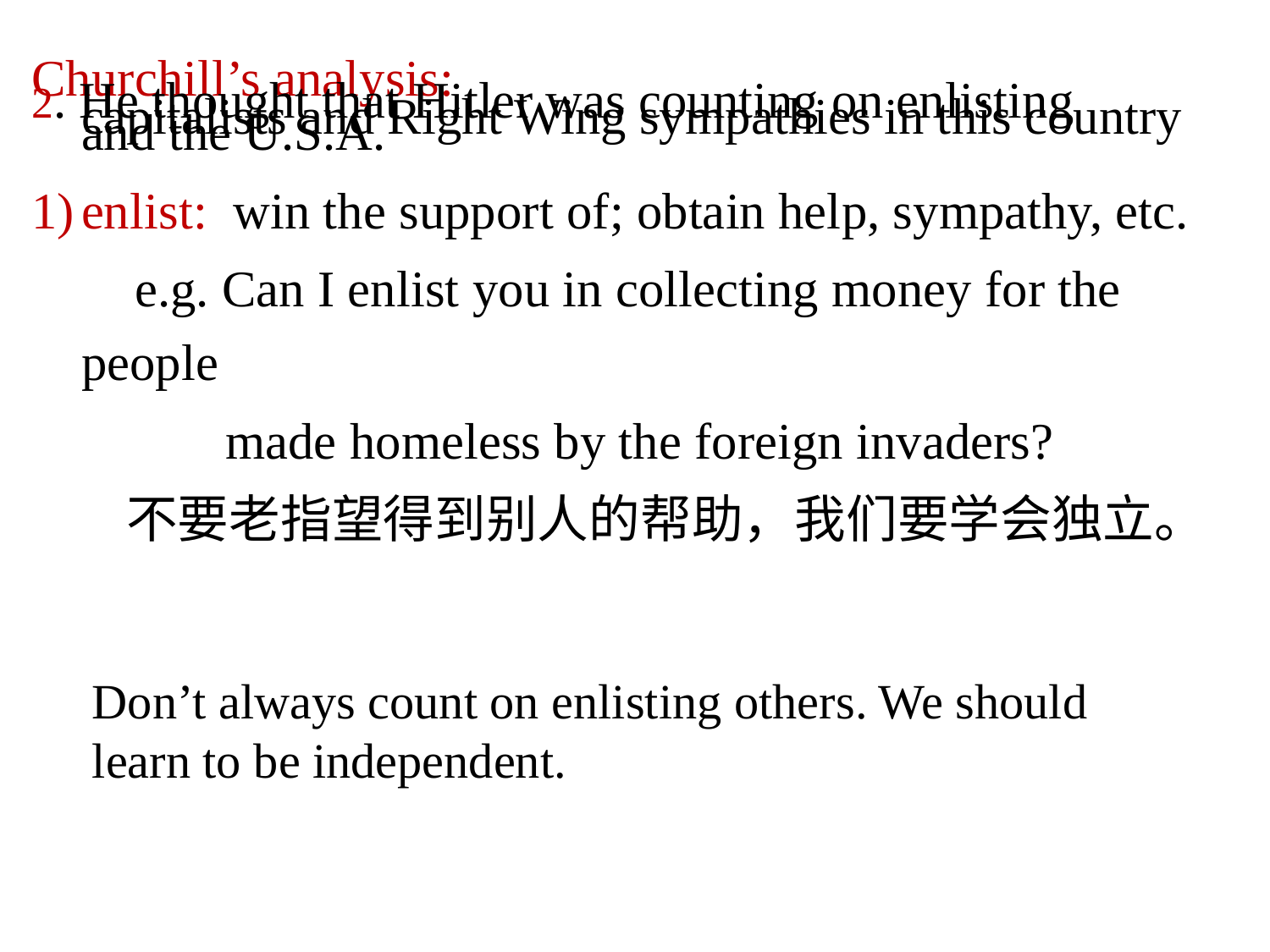

Churchill’s analysis:
2. He thought that Hitler was counting on enlisting capitalists and Right Wing sympathies in this country and the U.S.A.
enlist:  win the support of; obtain help, sympathy, etc.
        e.g. Can I enlist you in collecting money for the people
               made homeless by the foreign invaders?
        不要老指望得到别人的帮助，我们要学会独立。

Don’t always count on enlisting others. We should learn to be independent.